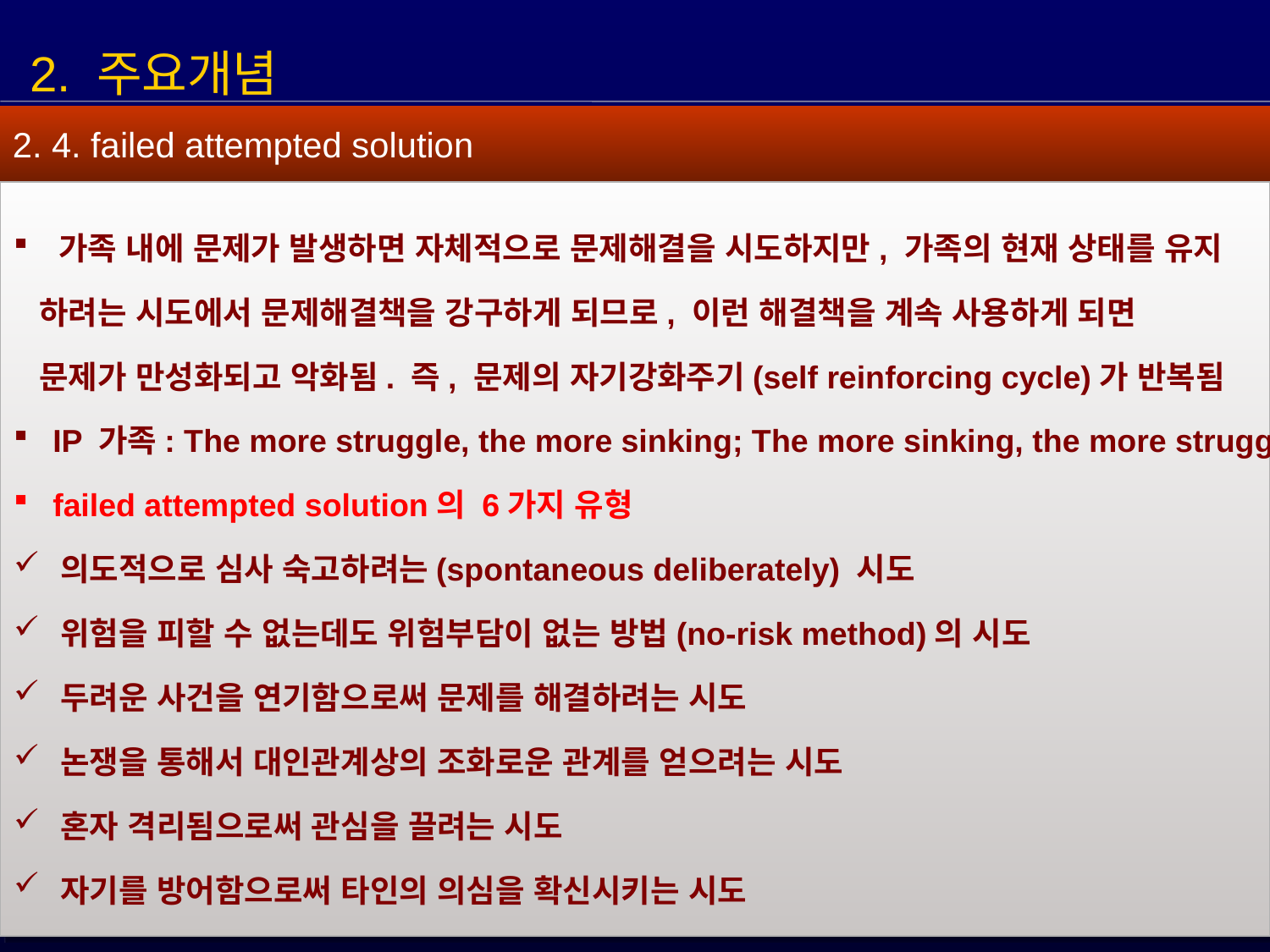

2. 주요개념

2. 4. failed attempted solution
 가족 내에 문제가 발생하면 자체적으로 문제해결을 시도하지만, 가족의 현재 상태를 유지
  하려는 시도에서 문제해결책을 강구하게 되므로, 이런 해결책을 계속 사용하게 되면
  문제가 만성화되고 악화됨. 즉, 문제의 자기강화주기(self reinforcing cycle)가 반복됨
 IP 가족: The more struggle, the more sinking; The more sinking, the more struggle.
 failed attempted solution의 6가지 유형
 의도적으로 심사 숙고하려는(spontaneous deliberately) 시도
 위험을 피할 수 없는데도 위험부담이 없는 방법(no-risk method)의 시도
 두려운 사건을 연기함으로써 문제를 해결하려는 시도
 논쟁을 통해서 대인관계상의 조화로운 관계를 얻으려는 시도
 혼자 격리됨으로써 관심을 끌려는 시도
 자기를 방어함으로써 타인의 의심을 확신시키는 시도